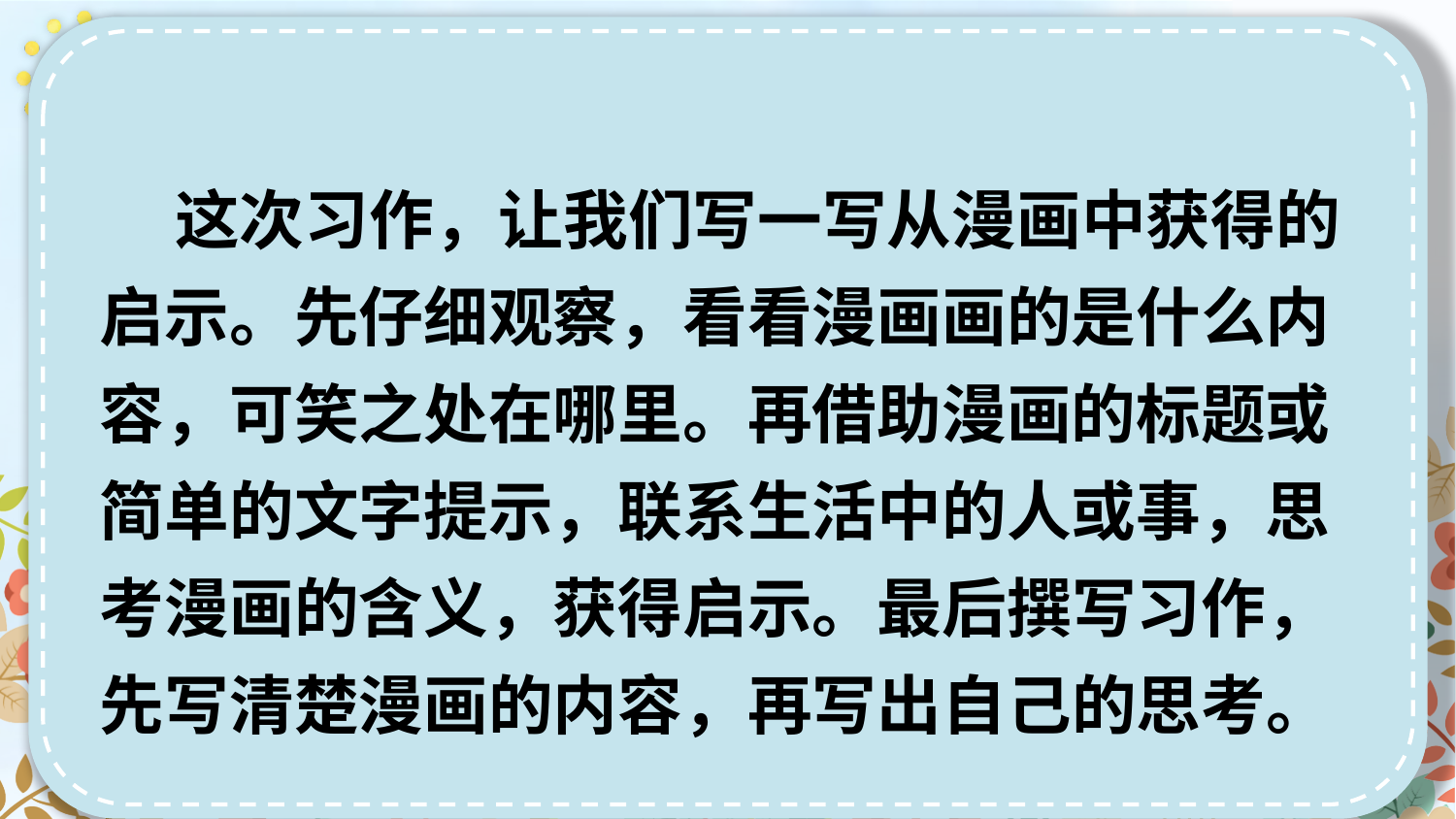

这次习作，让我们写一写从漫画中获得的启示。先仔细观察，看看漫画画的是什么内容，可笑之处在哪里。再借助漫画的标题或简单的文字提示，联系生活中的人或事，思考漫画的含义，获得启示。最后撰写习作，先写清楚漫画的内容，再写出自己的思考。